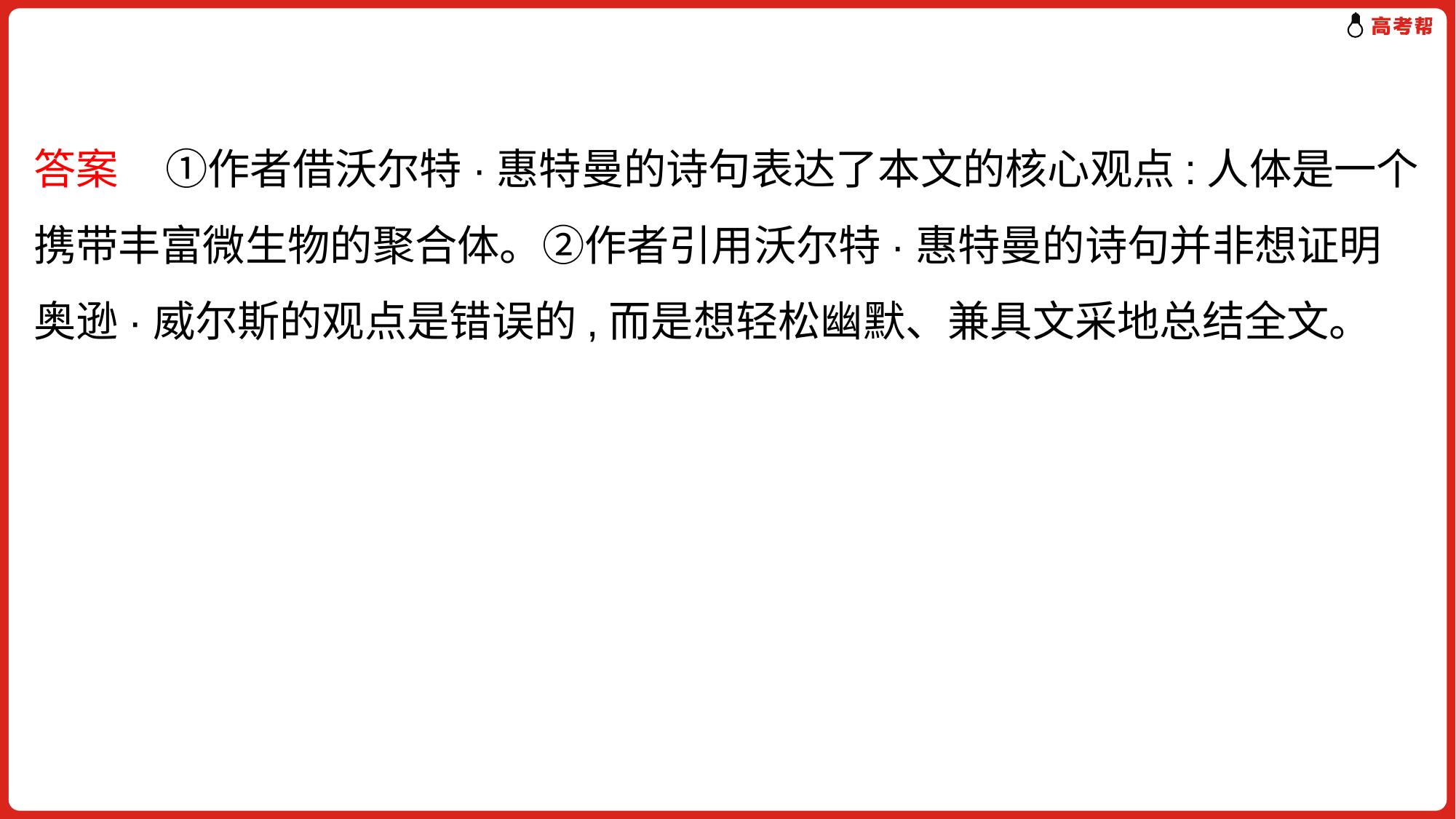

答案     ①作者借沃尔特·惠特曼的诗句表达了本文的核心观点:人体是一个携带丰富微生物的聚合体。②作者引用沃尔特·惠特曼的诗句并非想证明奥逊·威尔斯的观点是错误的,而是想轻松幽默、兼具文采地总结全文。